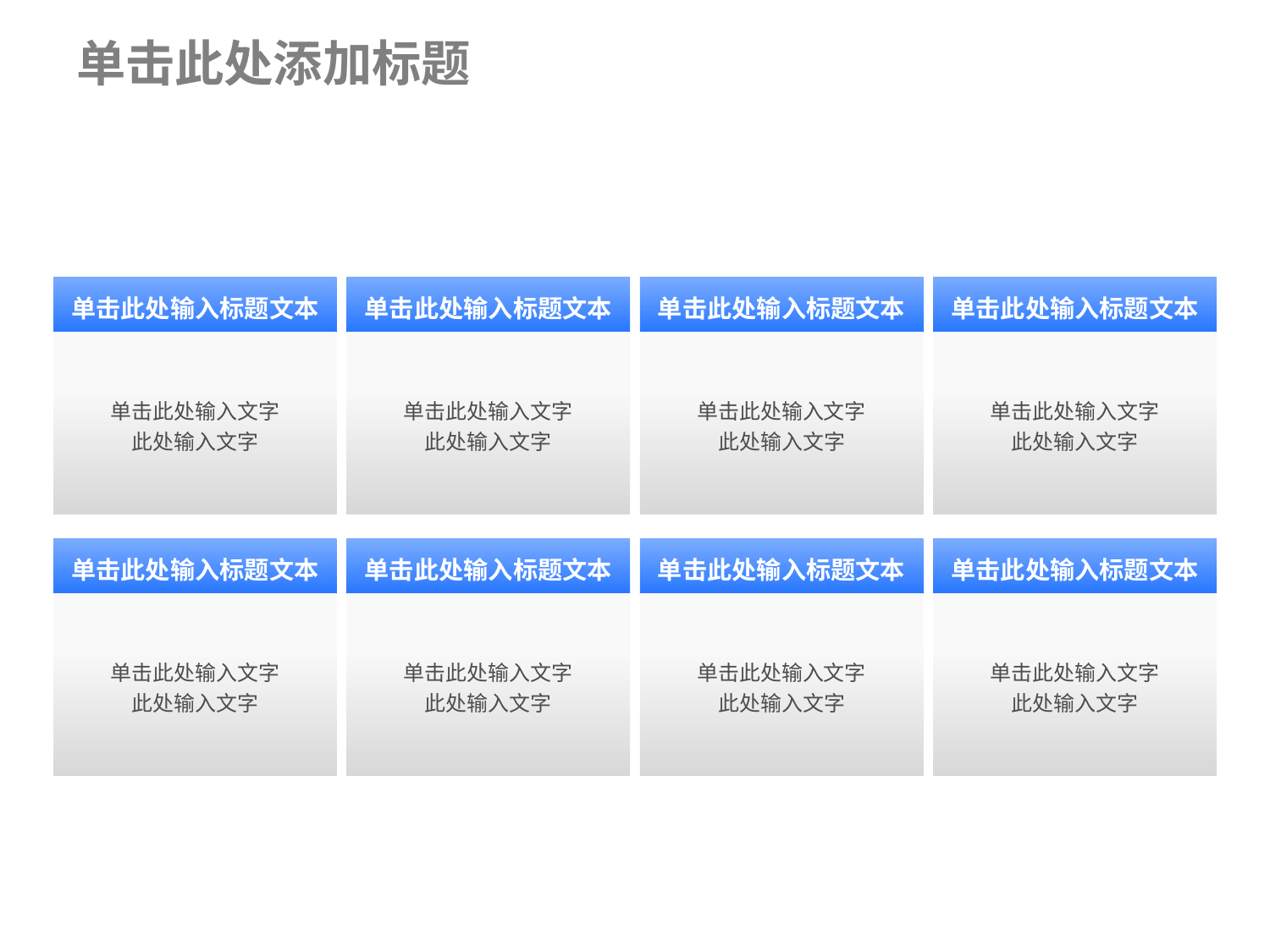

# 单击此处添加标题
单击此处输入标题文本
单击此处输入文字
此处输入文字
单击此处输入标题文本
单击此处输入文字
此处输入文字
单击此处输入标题文本
单击此处输入文字
此处输入文字
单击此处输入标题文本
单击此处输入文字
此处输入文字
单击此处输入标题文本
单击此处输入文字
此处输入文字
单击此处输入标题文本
单击此处输入文字
此处输入文字
单击此处输入标题文本
单击此处输入文字
此处输入文字
单击此处输入标题文本
单击此处输入文字
此处输入文字